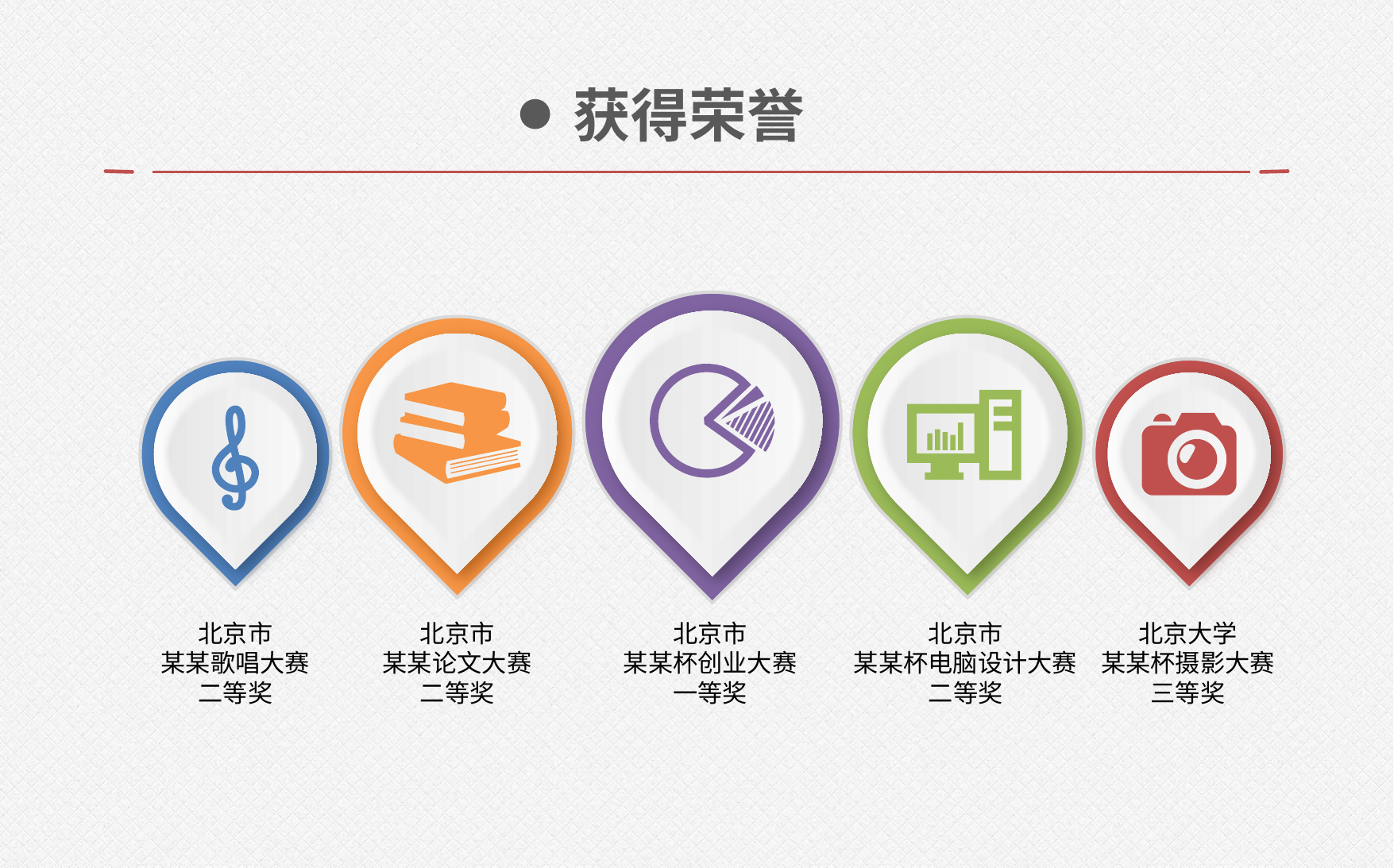

获得荣誉

北京市
某某歌唱大赛
二等奖
北京市
某某论文大赛
二等奖
北京市
某某杯创业大赛
一等奖
北京市
某某杯电脑设计大赛
二等奖
北京大学
某某杯摄影大赛
三等奖